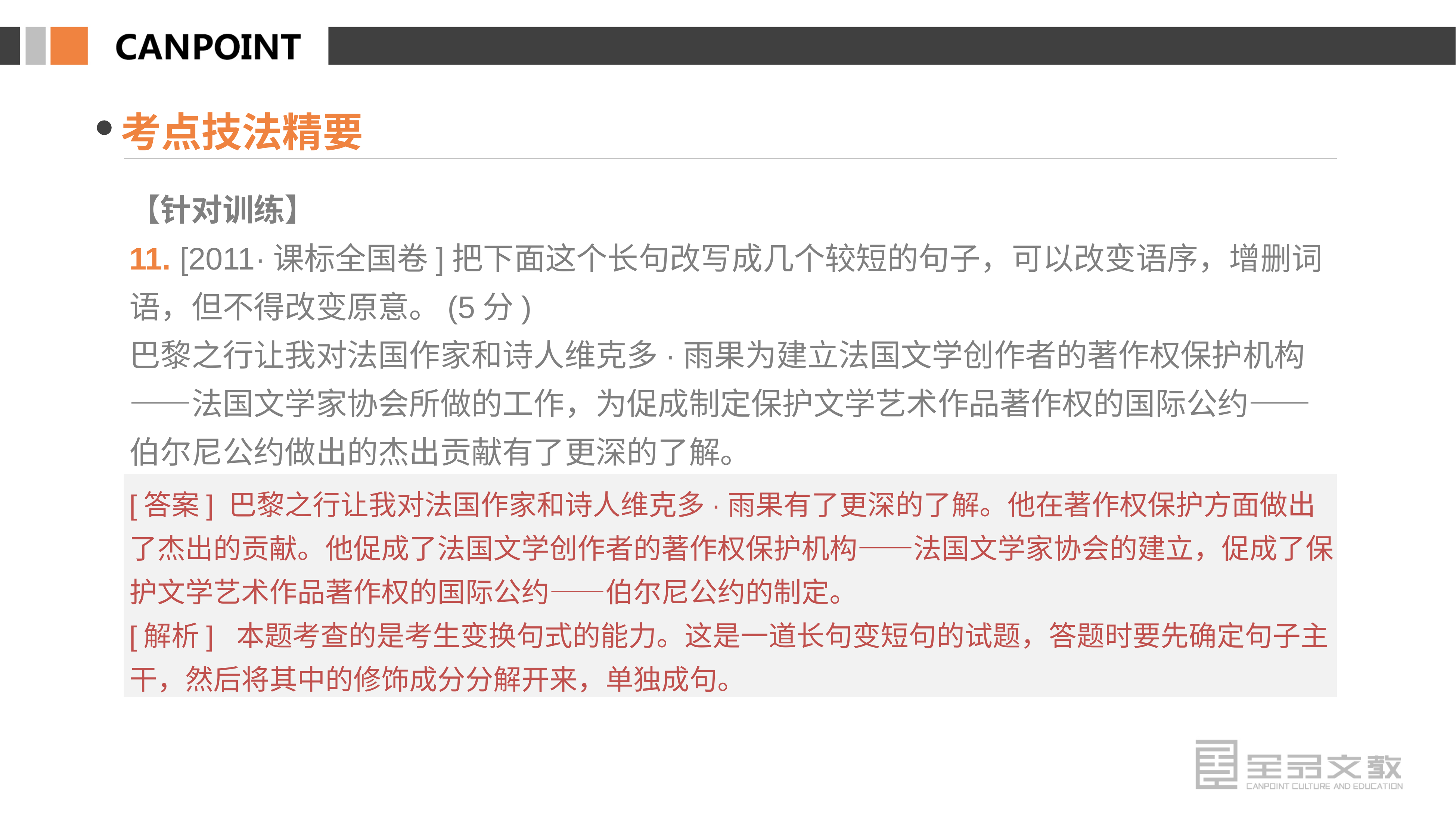

考点技法精要

【针对训练】
11. [2011·课标全国卷]把下面这个长句改写成几个较短的句子，可以改变语序，增删词语，但不得改变原意。(5分)
巴黎之行让我对法国作家和诗人维克多·雨果为建立法国文学创作者的著作权保护机构——法国文学家协会所做的工作，为促成制定保护文学艺术作品著作权的国际公约——伯尔尼公约做出的杰出贡献有了更深的了解。

[答案] 巴黎之行让我对法国作家和诗人维克多·雨果有了更深的了解。他在著作权保护方面做出了杰出的贡献。他促成了法国文学创作者的著作权保护机构——法国文学家协会的建立，促成了保护文学艺术作品著作权的国际公约——伯尔尼公约的制定。
[解析]  本题考查的是考生变换句式的能力。这是一道长句变短句的试题，答题时要先确定句子主干，然后将其中的修饰成分分解开来，单独成句。